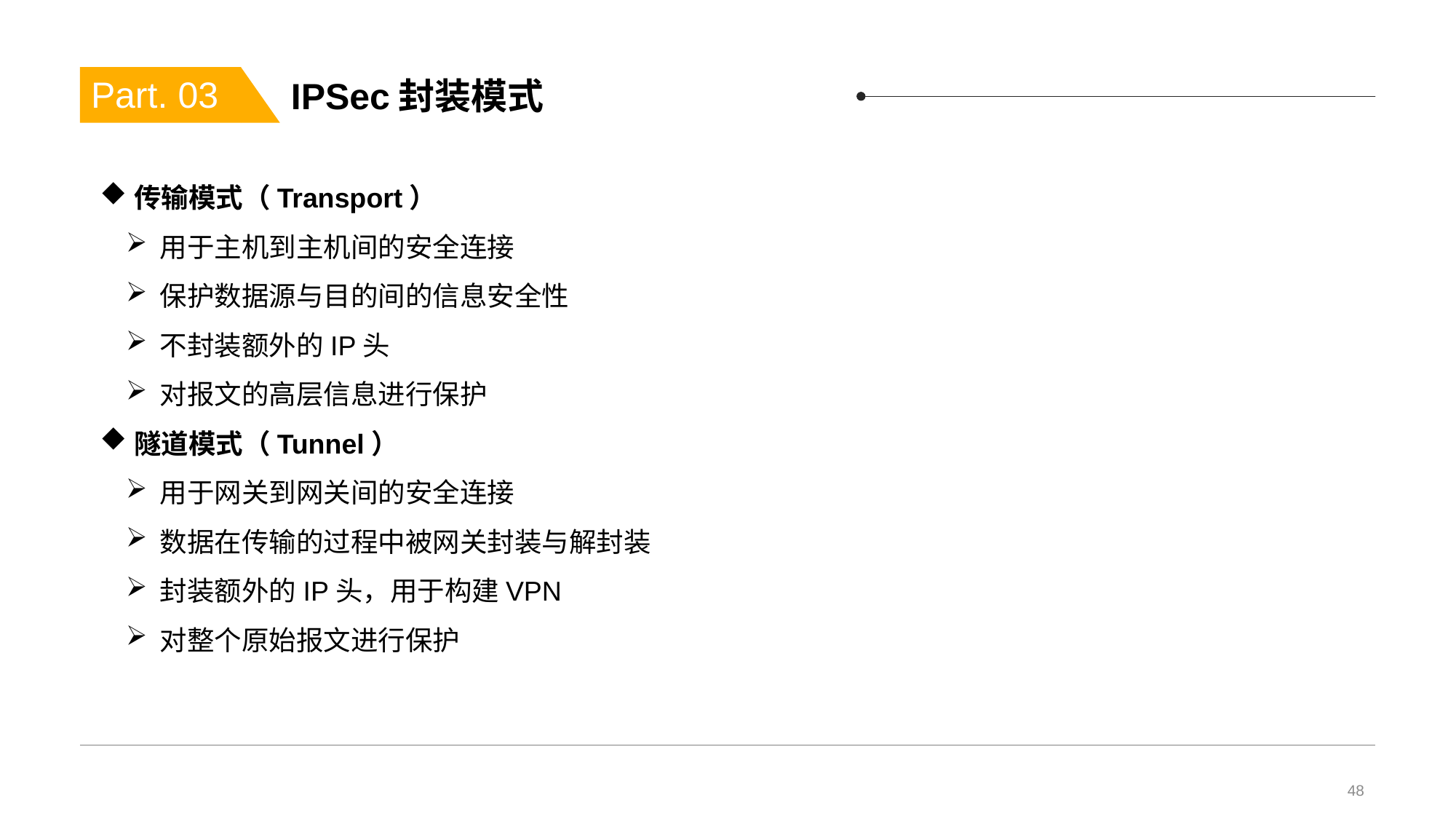

# IPSec封装模式
Part. 03
传输模式（Transport）
用于主机到主机间的安全连接
保护数据源与目的间的信息安全性
不封装额外的IP头
对报文的高层信息进行保护
隧道模式（Tunnel）
用于网关到网关间的安全连接
数据在传输的过程中被网关封装与解封装
封装额外的IP头，用于构建VPN
对整个原始报文进行保护
48